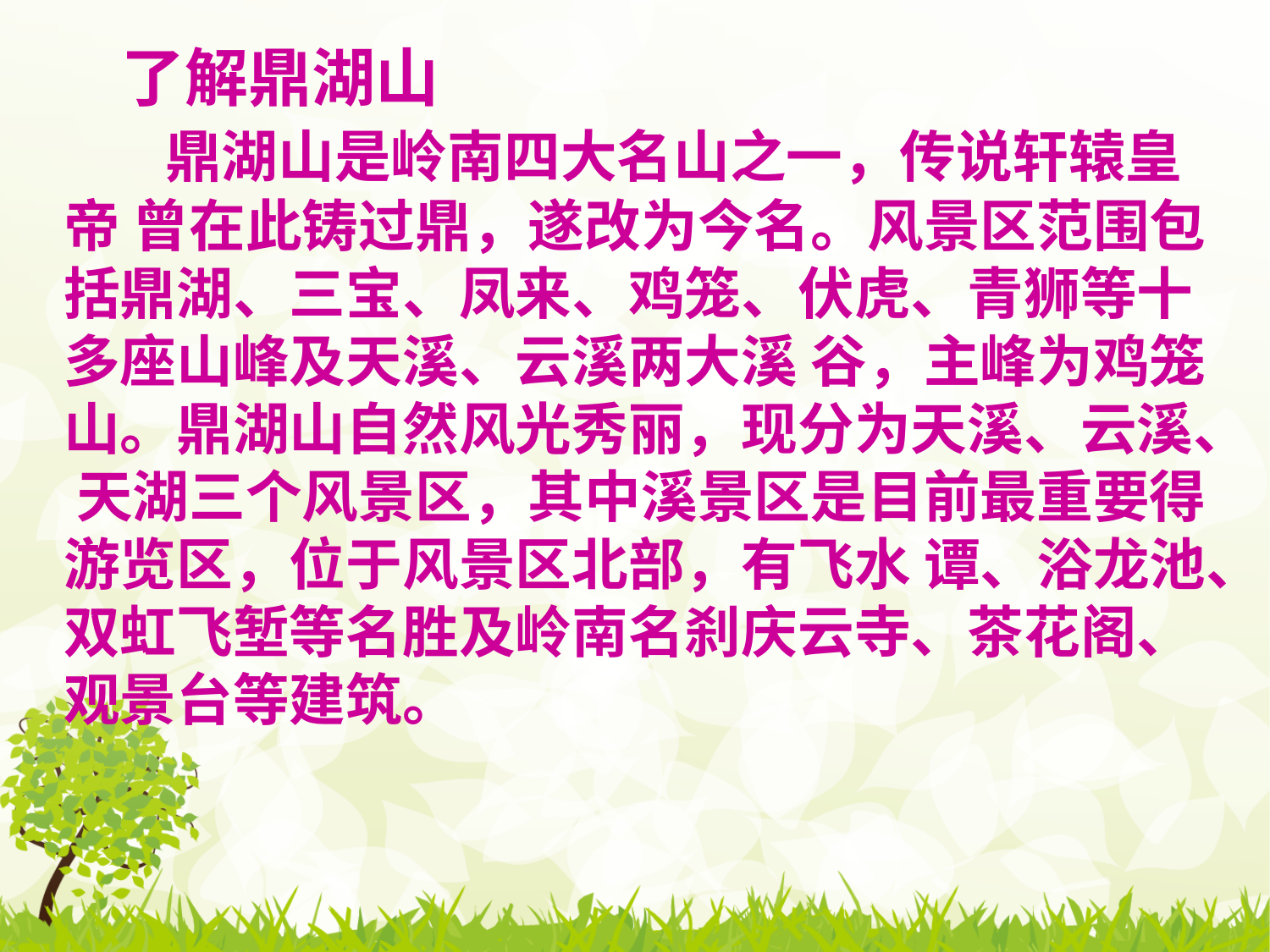

了解鼎湖山
      鼎湖山是岭南四大名山之一，传说轩辕皇帝 曾在此铸过鼎，遂改为今名。风景区范围包括鼎湖、三宝、凤来、鸡笼、伏虎、青狮等十多座山峰及天溪、云溪两大溪 谷，主峰为鸡笼山。鼎湖山自然风光秀丽，现分为天溪、云溪、 天湖三个风景区，其中溪景区是目前最重要得游览区，位于风景区北部，有飞水 谭、浴龙池、双虹飞堑等名胜及岭南名刹庆云寺、茶花阁、观景台等建筑。